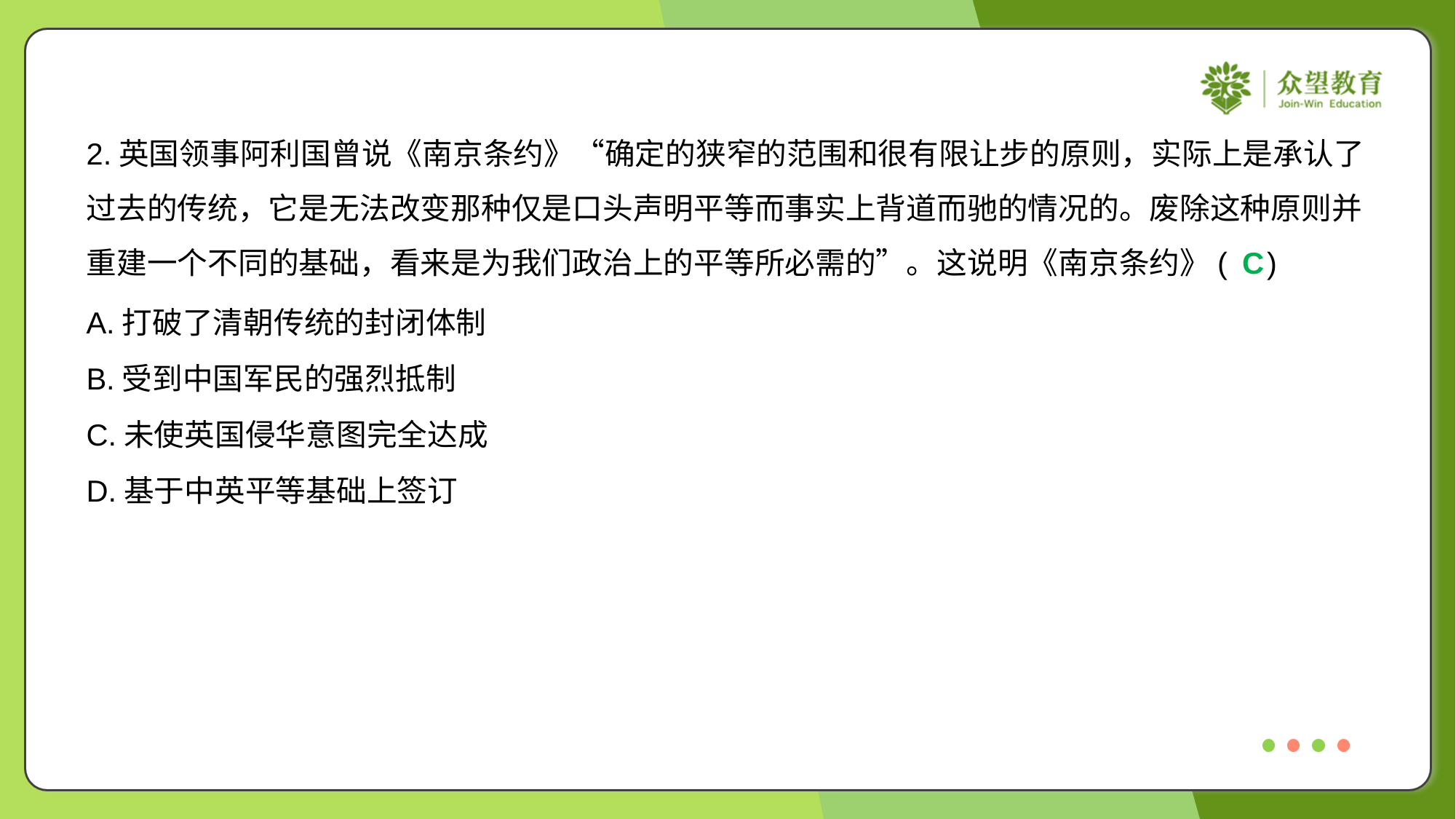

2.英国领事阿利国曾说《南京条约》“确定的狭窄的范围和很有限让步的原则，实际上是承认了
过去的传统，它是无法改变那种仅是口头声明平等而事实上背道而驰的情况的。废除这种原则并
重建一个不同的基础，看来是为我们政治上的平等所必需的”。这说明《南京条约》(     )
C
A.打破了清朝传统的封闭体制
B.受到中国军民的强烈抵制
C.未使英国侵华意图完全达成
D.基于中英平等基础上签订